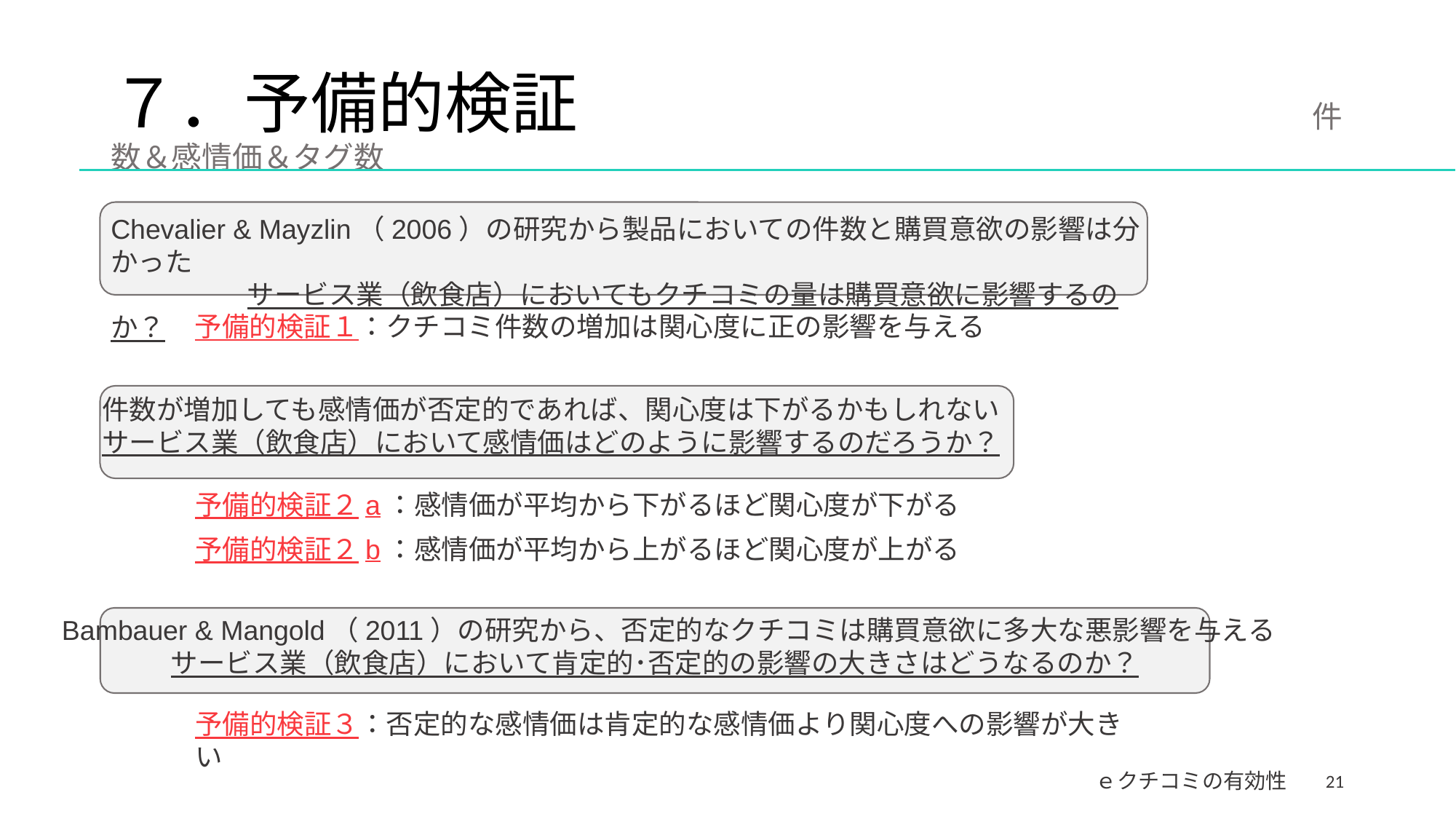

# ７．予備的検証　　　　　　　　　　　件数＆感情価＆タグ数

Chevalier & Mayzlin（2006）の研究から製品においての件数と購買意欲の影響は分かった
　　　　　サービス業（飲食店）においてもクチコミの量は購買意欲に影響するのか？
予備的検証１：クチコミ件数の増加は関心度に正の影響を与える

件数が増加しても感情価が否定的であれば、関心度は下がるかもしれない
サービス業（飲食店）において感情価はどのように影響するのだろうか？
予備的検証２a：感情価が平均から下がるほど関心度が下がる
予備的検証２b：感情価が平均から上がるほど関心度が上がる
Bambauer & Mangold（2011）の研究から、否定的なクチコミは購買意欲に多大な悪影響を与える
　　　　サービス業（飲食店）において肯定的･否定的の影響の大きさはどうなるのか？

予備的検証３：否定的な感情価は肯定的な感情価より関心度への影響が大きい
21
ｅクチコミの有効性